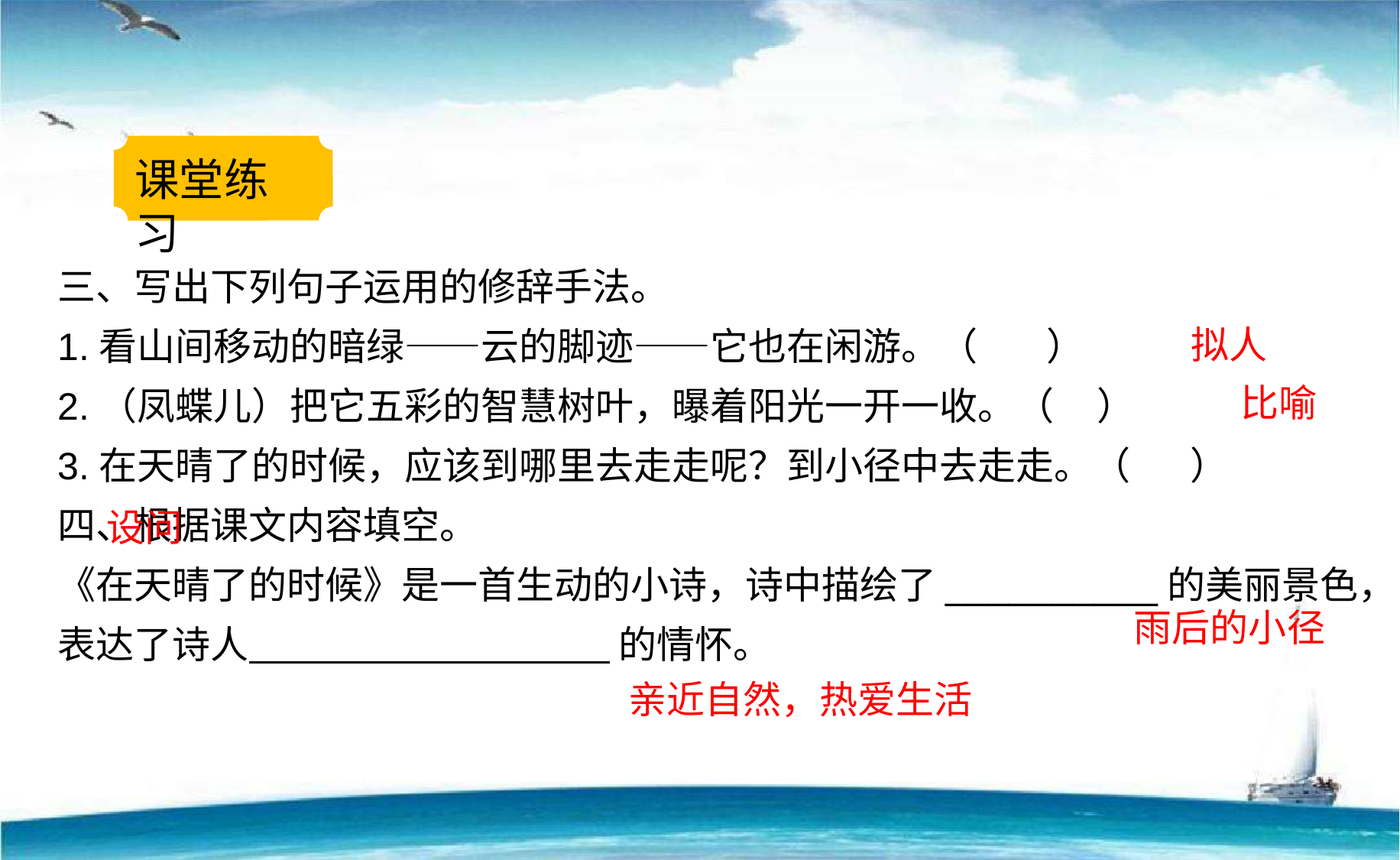

课堂练习
三、写出下列句子运用的修辞手法。
1.看山间移动的暗绿——云的脚迹——它也在闲游。（        ）
2.（凤蝶儿）把它五彩的智慧树叶，曝着阳光一开一收。（     ）
3.在天晴了的时候，应该到哪里去走走呢？到小径中去走走。（       ）
四、根据课文内容填空。
《在天晴了的时候》是一首生动的小诗，诗中描绘了__________的美丽景色，表达了诗人                                           的情怀。
拟人
比喻
设问
雨后的小径
亲近自然，热爱生活